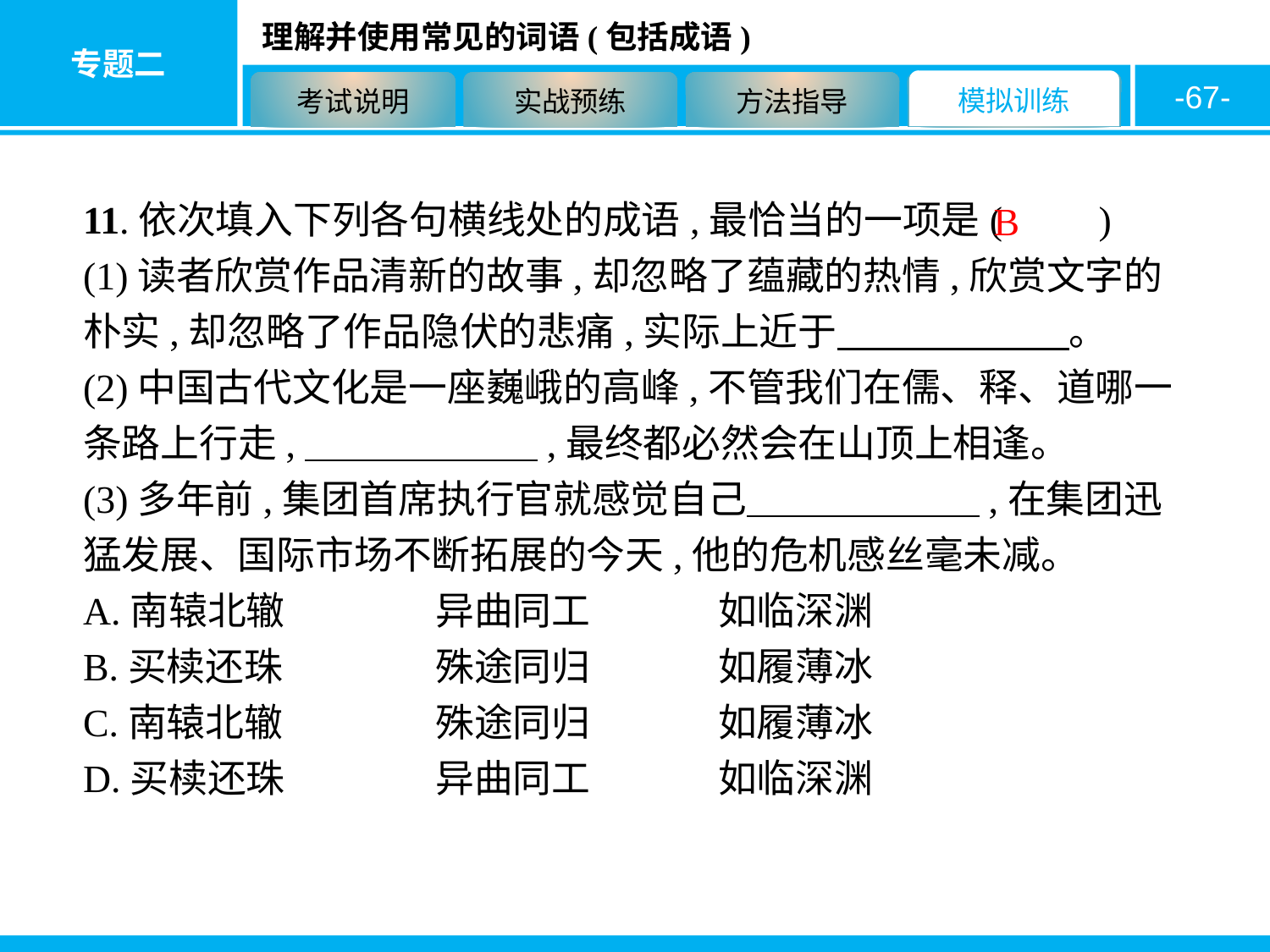

-67-
11.依次填入下列各句横线处的成语,最恰当的一项是(　　)
(1)读者欣赏作品清新的故事,却忽略了蕴藏的热情,欣赏文字的朴实,却忽略了作品隐伏的悲痛,实际上近于　　　　　　。
(2)中国古代文化是一座巍峨的高峰,不管我们在儒、释、道哪一条路上行走,　　　　　　,最终都必然会在山顶上相逢。
(3)多年前,集团首席执行官就感觉自己　　　　　　,在集团迅猛发展、国际市场不断拓展的今天,他的危机感丝毫未减。
A.南辕北辙　		异曲同工　　	如临深渊
B.买椟还珠　　	殊途同归　　	如履薄冰
C.南辕北辙　　	殊途同归　　	如履薄冰
D.买椟还珠　　	异曲同工　　	如临深渊
B